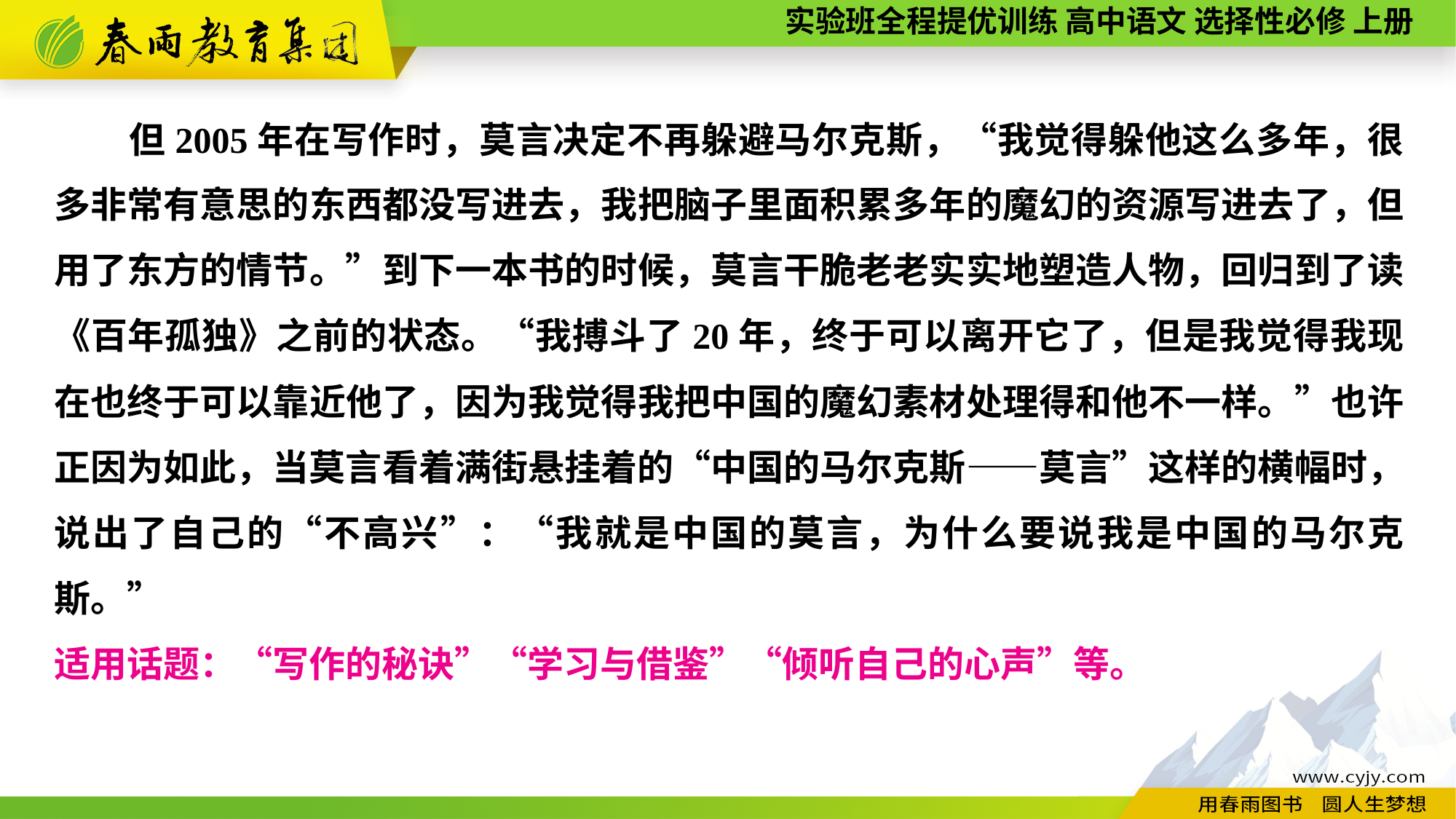

但2005年在写作时，莫言决定不再躲避马尔克斯，“我觉得躲他这么多年，很多非常有意思的东西都没写进去，我把脑子里面积累多年的魔幻的资源写进去了，但用了东方的情节。”到下一本书的时候，莫言干脆老老实实地塑造人物，回归到了读《百年孤独》之前的状态。“我搏斗了20年，终于可以离开它了，但是我觉得我现在也终于可以靠近他了，因为我觉得我把中国的魔幻素材处理得和他不一样。”也许正因为如此，当莫言看着满街悬挂着的“中国的马尔克斯——莫言”这样的横幅时，说出了自己的“不高兴”：“我就是中国的莫言，为什么要说我是中国的马尔克斯。”
适用话题：“写作的秘诀”“学习与借鉴”“倾听自己的心声”等。